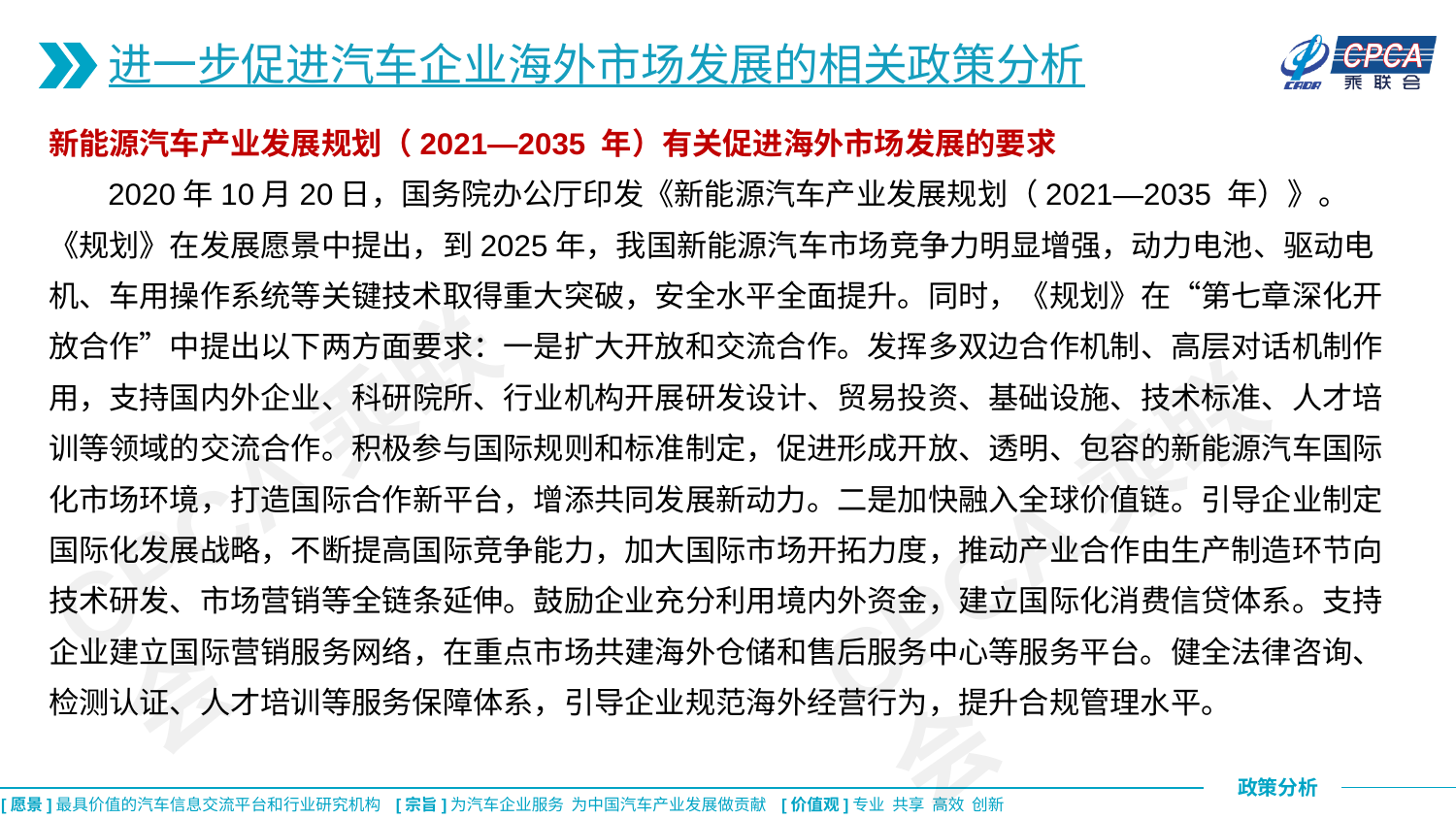

进一步促进汽车企业海外市场发展的相关政策分析
新能源汽车产业发展规划（2021—2035 年）有关促进海外市场发展的要求
       2020年10月20日，国务院办公厅印发《新能源汽车产业发展规划（2021—2035 年）》。《规划》在发展愿景中提出，到2025年，我国新能源汽车市场竞争力明显增强，动力电池、驱动电机、车用操作系统等关键技术取得重大突破，安全水平全面提升。同时，《规划》在“第七章深化开放合作”中提出以下两方面要求：一是扩大开放和交流合作。发挥多双边合作机制、高层对话机制作用，支持国内外企业、科研院所、行业机构开展研发设计、贸易投资、基础设施、技术标准、人才培训等领域的交流合作。积极参与国际规则和标准制定，促进形成开放、透明、包容的新能源汽车国际化市场环境，打造国际合作新平台，增添共同发展新动力。二是加快融入全球价值链。引导企业制定国际化发展战略，不断提高国际竞争能力，加大国际市场开拓力度，推动产业合作由生产制造环节向技术研发、市场营销等全链条延伸。鼓励企业充分利用境内外资金，建立国际化消费信贷体系。支持企业建立国际营销服务网络，在重点市场共建海外仓储和售后服务中心等服务平台。健全法律咨询、检测认证、人才培训等服务保障体系，引导企业规范海外经营行为，提升合规管理水平。
CPCA乘联会
CPCA乘联会